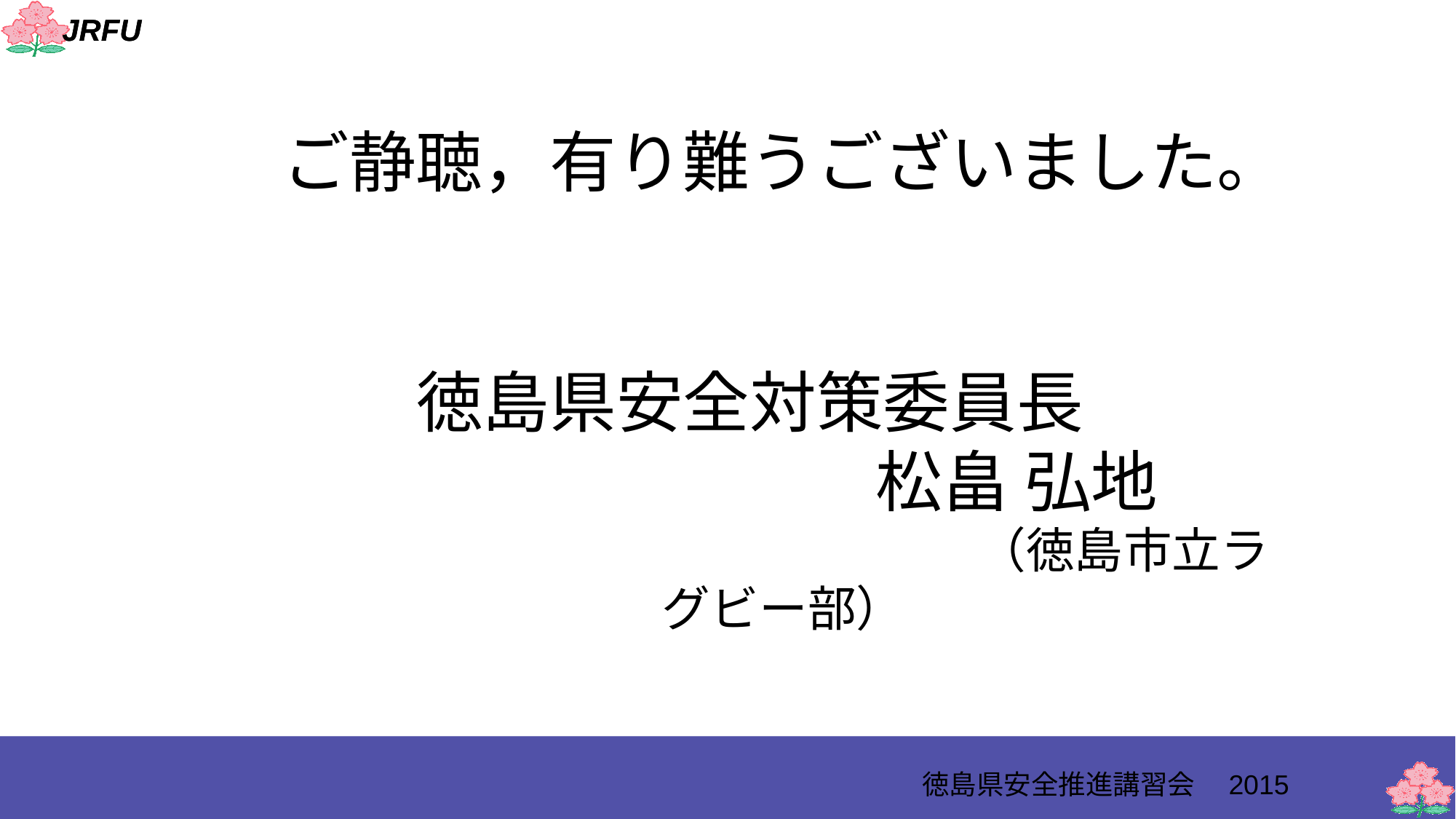

ご静聴，有り難うございました。

徳島県安全対策委員長
　　　　　　　　松畠 弘地
　　　　　　　　　　　　　　（徳島市立ラグビー部）

徳島県安全推進講習会　2015